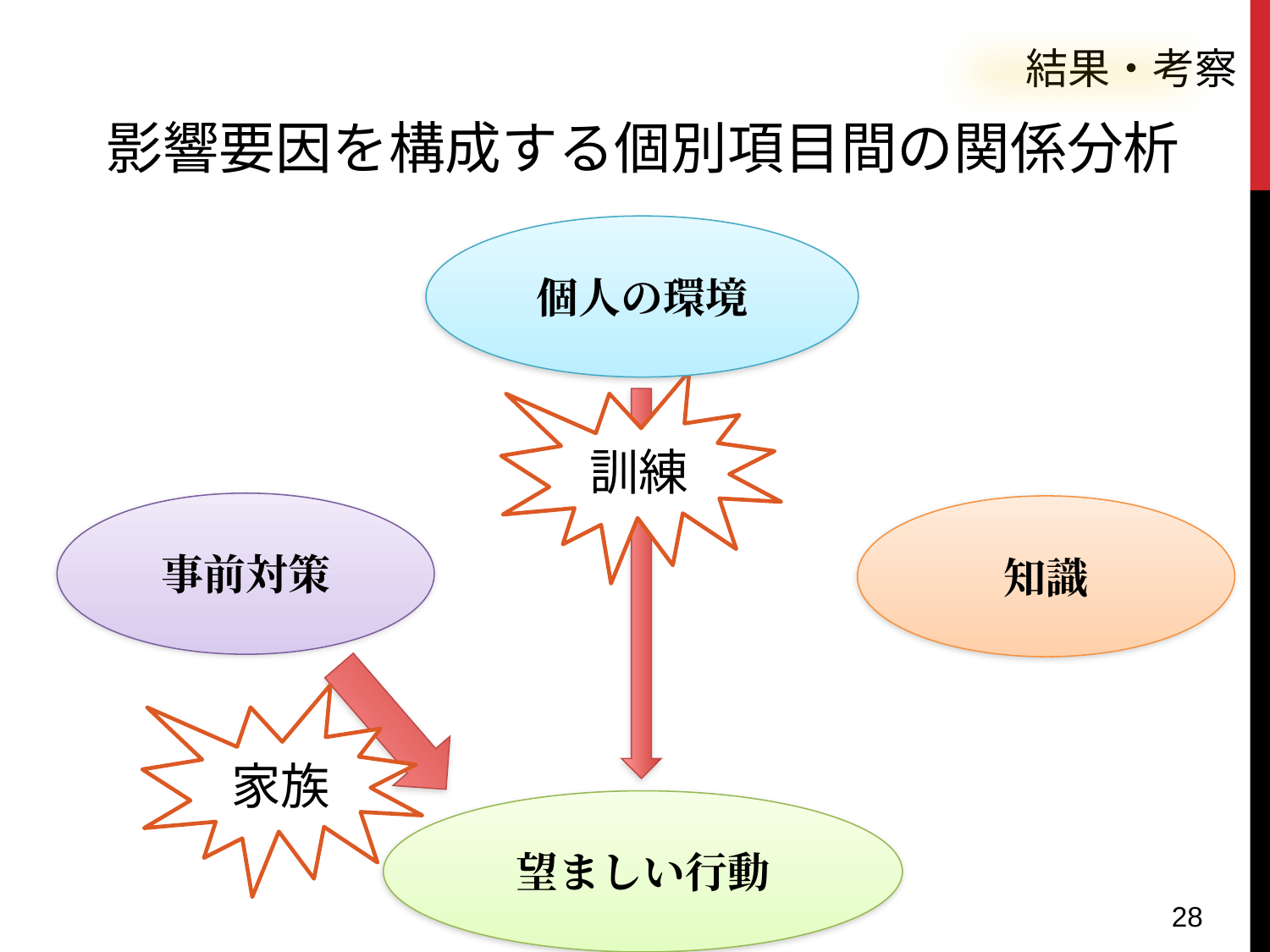

結果・考察

影響要因を構成する個別項目間の関係分析
個人の環境
訓練
事前対策
知識

家族

望ましい行動
28